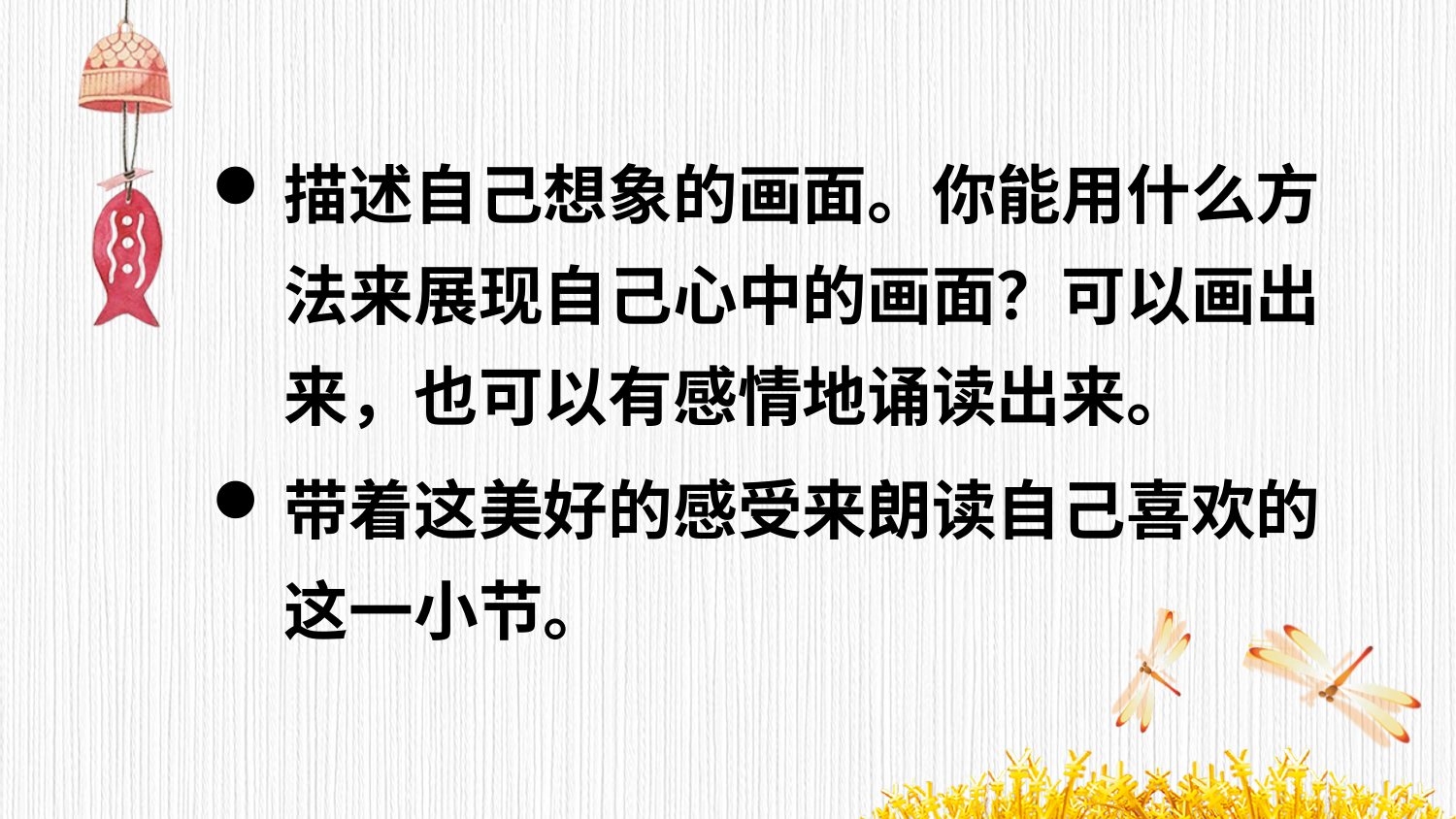

描述自己想象的画面。你能用什么方法来展现自己心中的画面？可以画出来，也可以有感情地诵读出来。
带着这美好的感受来朗读自己喜欢的这一小节。